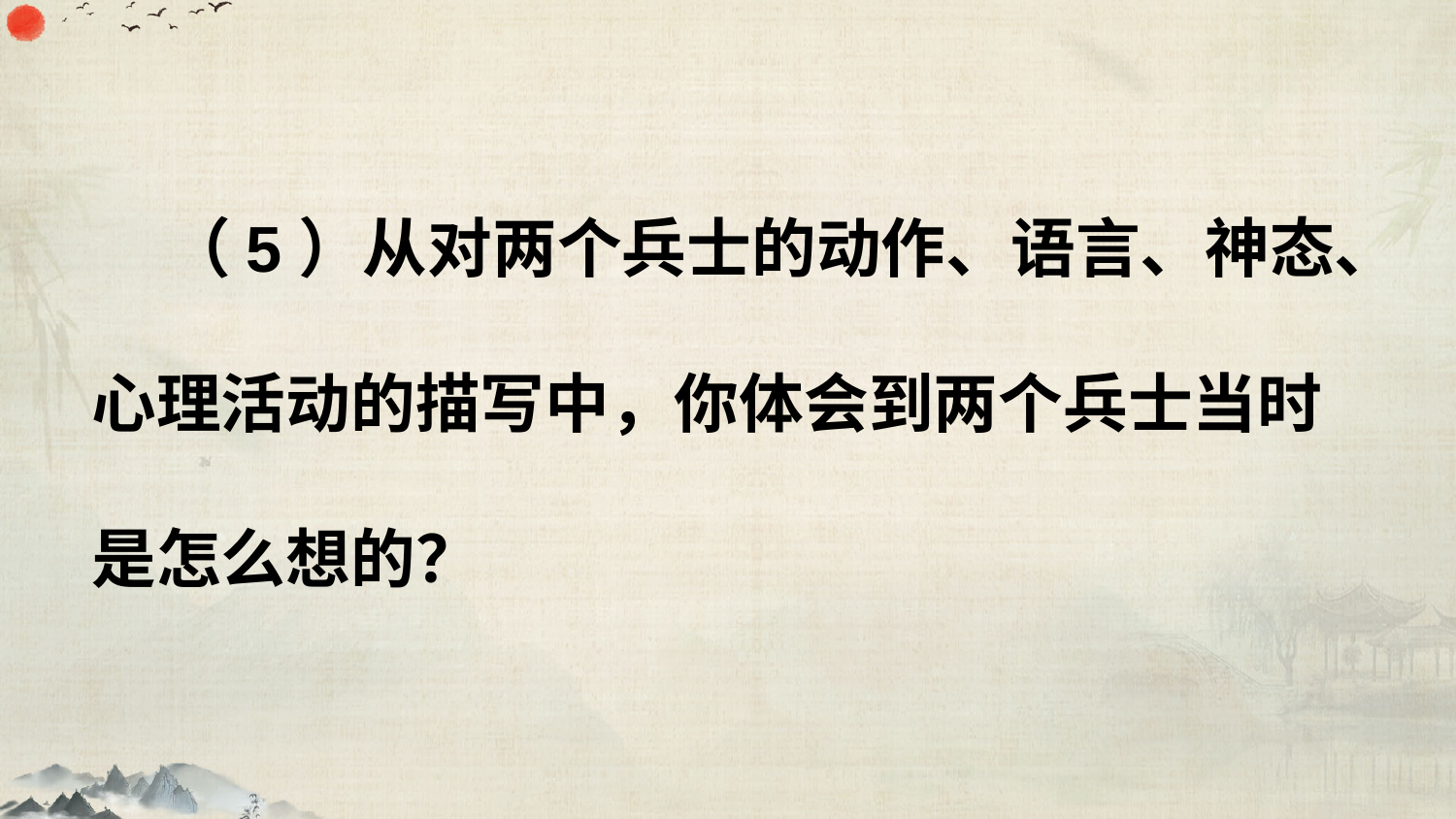

（5）从对两个兵士的动作、语言、神态、心理活动的描写中，你体会到两个兵士当时是怎么想的？